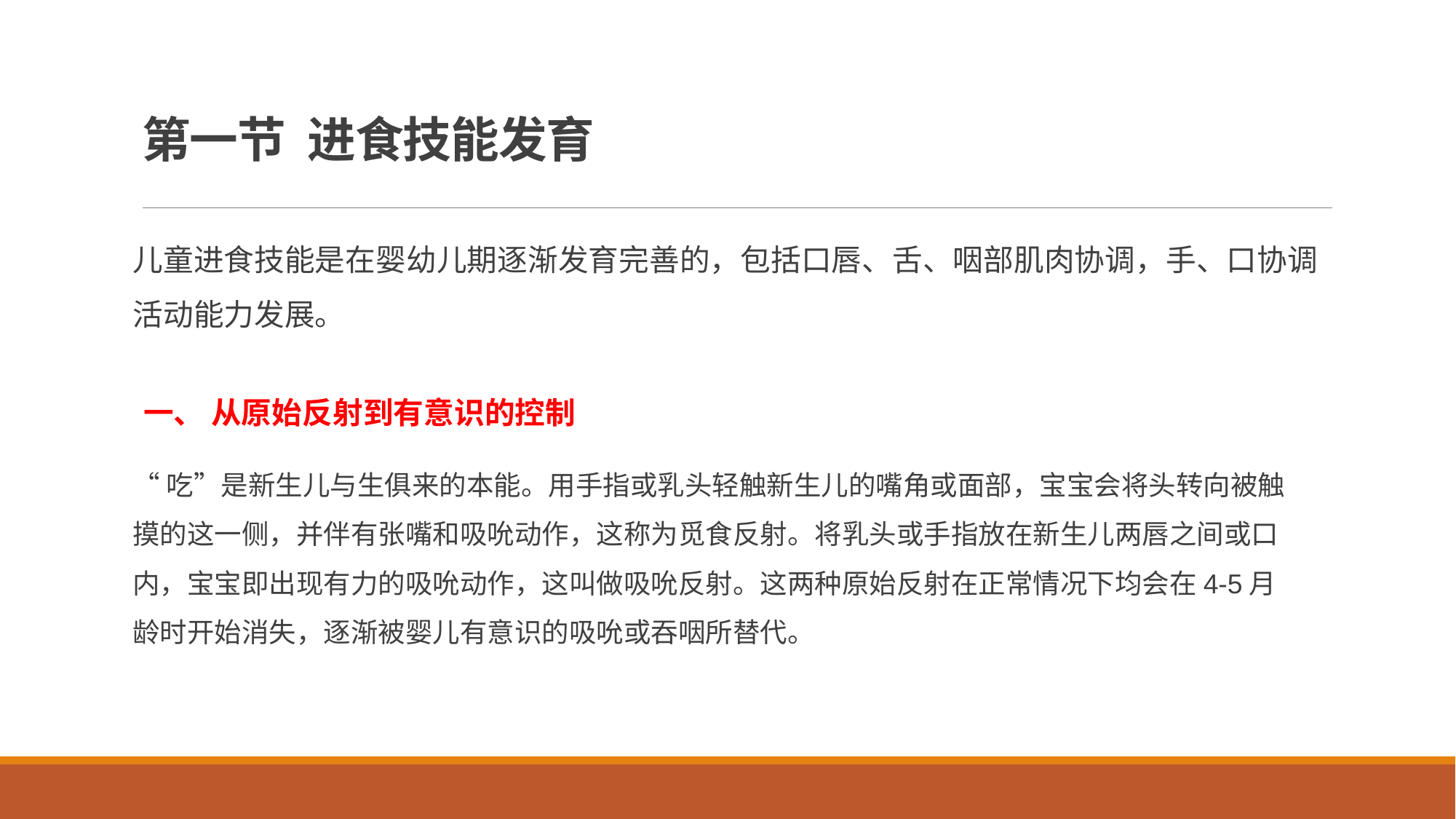

# 第一节  进食技能发育
儿童进食技能是在婴幼儿期逐渐发育完善的，包括口唇、舌、咽部肌肉协调，手、口协调活动能力发展。

一、 从原始反射到有意识的控制
“吃”是新生儿与生俱来的本能。用手指或乳头轻触新生儿的嘴角或面部，宝宝会将头转向被触摸的这一侧，并伴有张嘴和吸吮动作，这称为觅食反射。将乳头或手指放在新生儿两唇之间或口内，宝宝即出现有力的吸吮动作，这叫做吸吮反射。这两种原始反射在正常情况下均会在4-5月龄时开始消失，逐渐被婴儿有意识的吸吮或吞咽所替代。